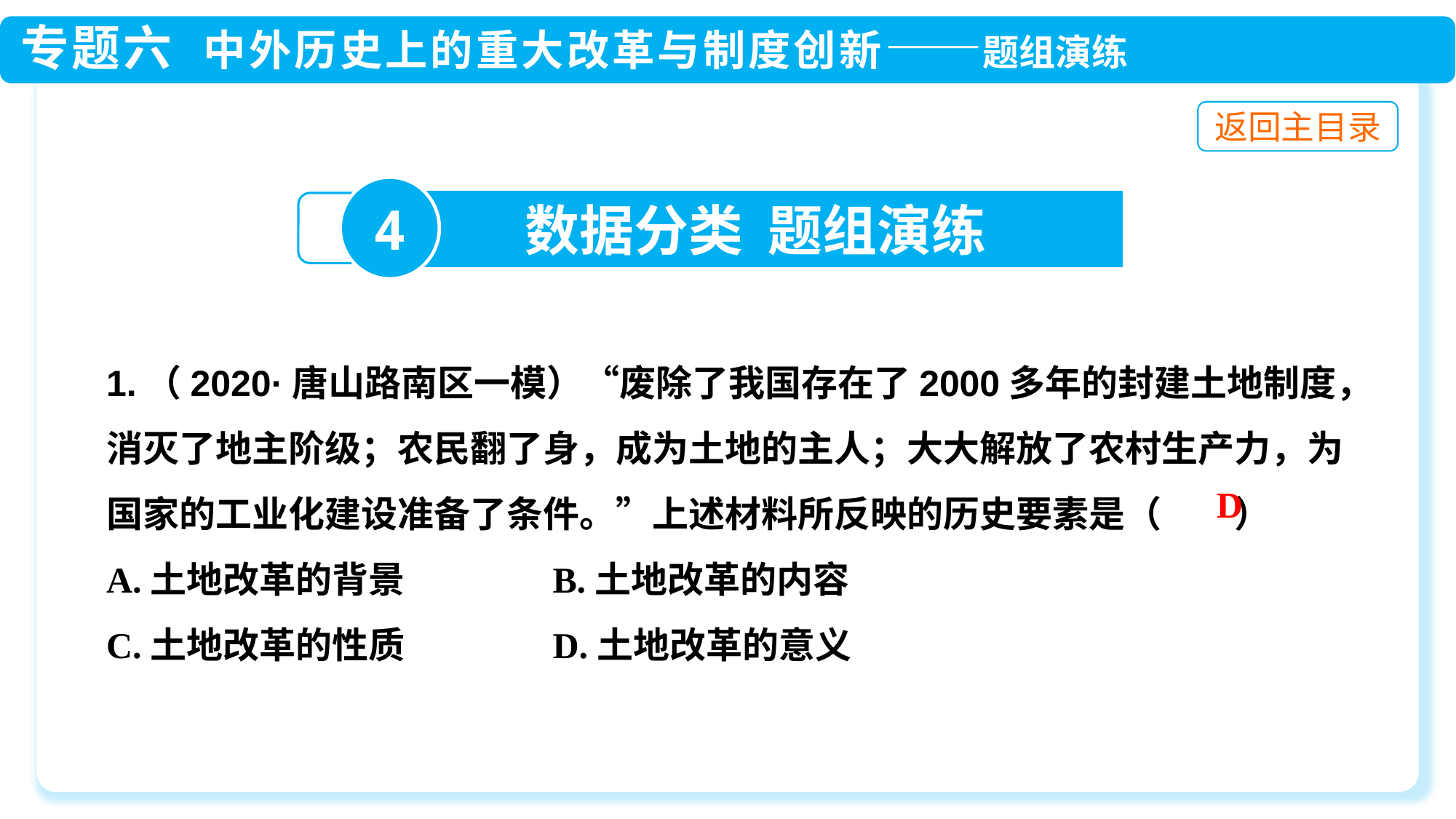

4
数据分类  题组演练

1.（2020·唐山路南区一模）“废除了我国存在了2000多年的封建土地制度，消灭了地主阶级；农民翻了身，成为土地的主人；大大解放了农村生产力，为国家的工业化建设准备了条件。”上述材料所反映的历史要素是（　　）
A.土地改革的背景                 B.土地改革的内容
C.土地改革的性质                 D.土地改革的意义
D